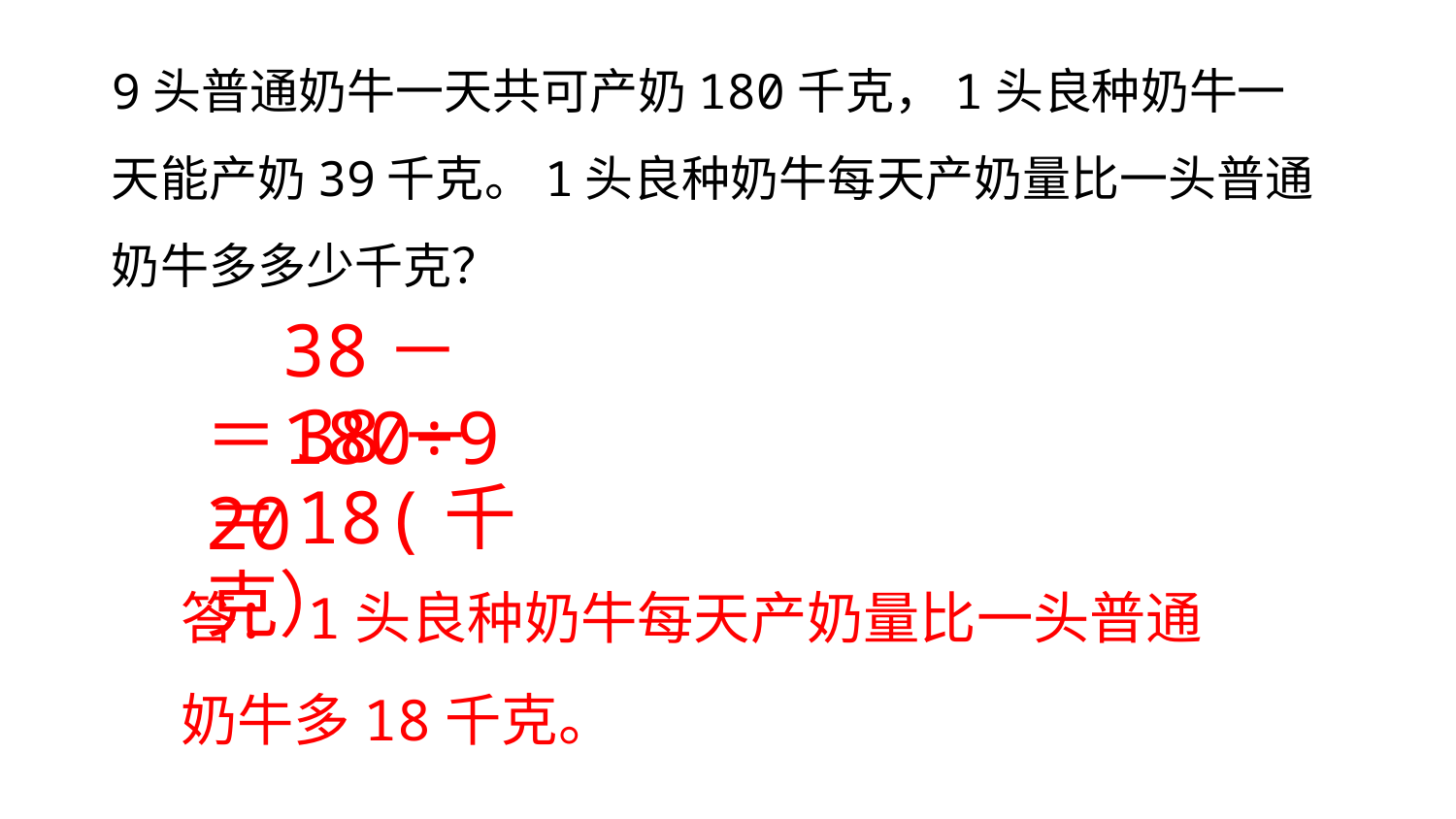

9头普通奶牛一天共可产奶180千克，1头良种奶牛一天能产奶39千克。1头良种奶牛每天产奶量比一头普通奶牛多多少千克？
38－180÷9
＝38－20
＝18(千克）
答：1头良种奶牛每天产奶量比一头普通奶牛多18千克。